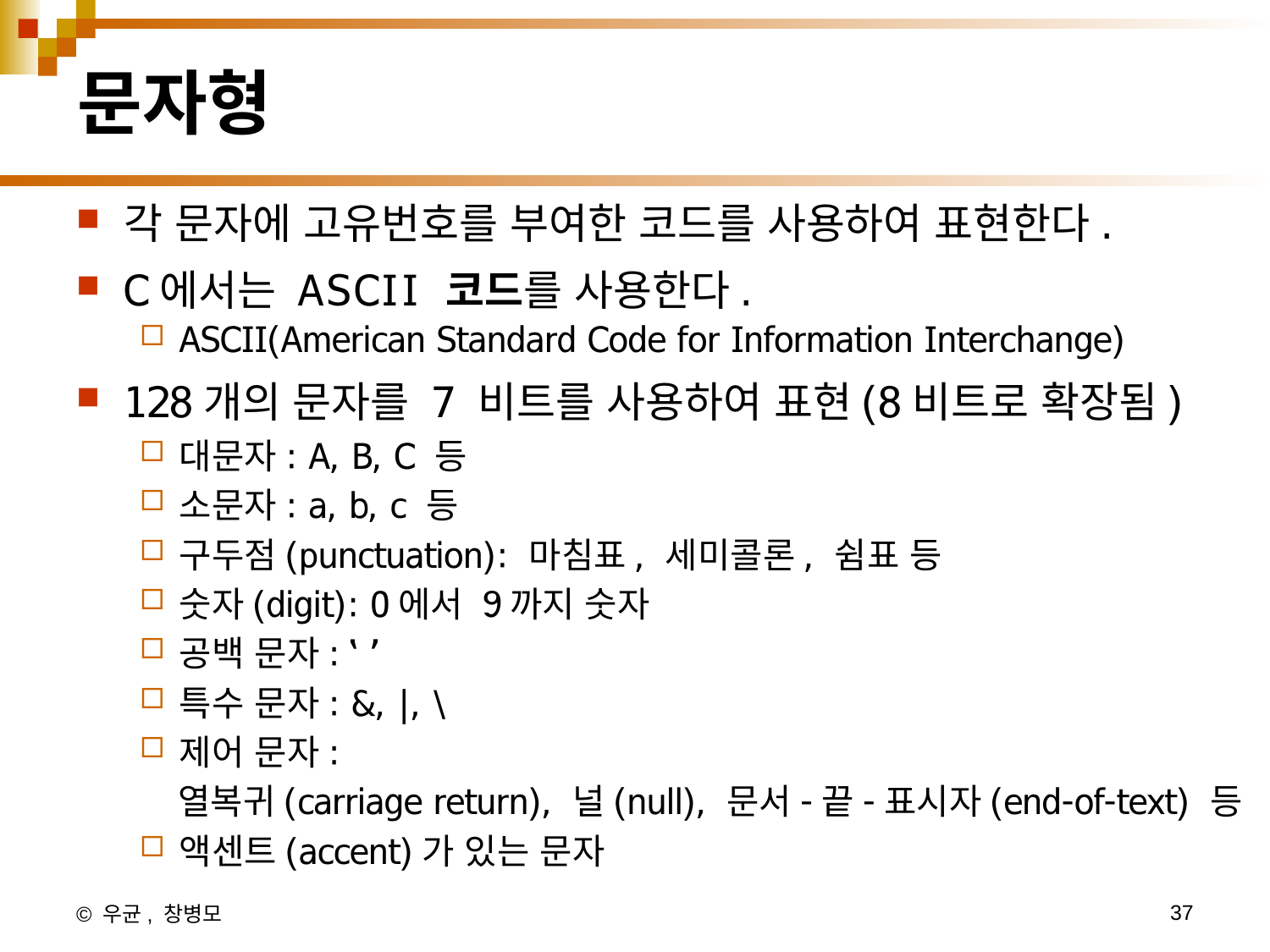

# 문자형
각 문자에 고유번호를 부여한 코드를 사용하여 표현한다.
C에서는 ASCII 코드를 사용한다.
ASCII(American Standard Code for Information Interchange)
128개의 문자를 7 비트를 사용하여 표현(8비트로 확장됨)
대문자: A, B, C 등
소문자: a, b, c 등
구두점(punctuation): 마침표, 세미콜론, 쉼표 등
숫자(digit): 0에서 9까지 숫자
공백 문자: ‘ ’
특수 문자: &, |, \
제어 문자:
   열복귀(carriage return), 널(null), 문서-끝-표시자(end-of-text) 등
액센트(accent)가 있는 문자
© 우균, 창병모
37